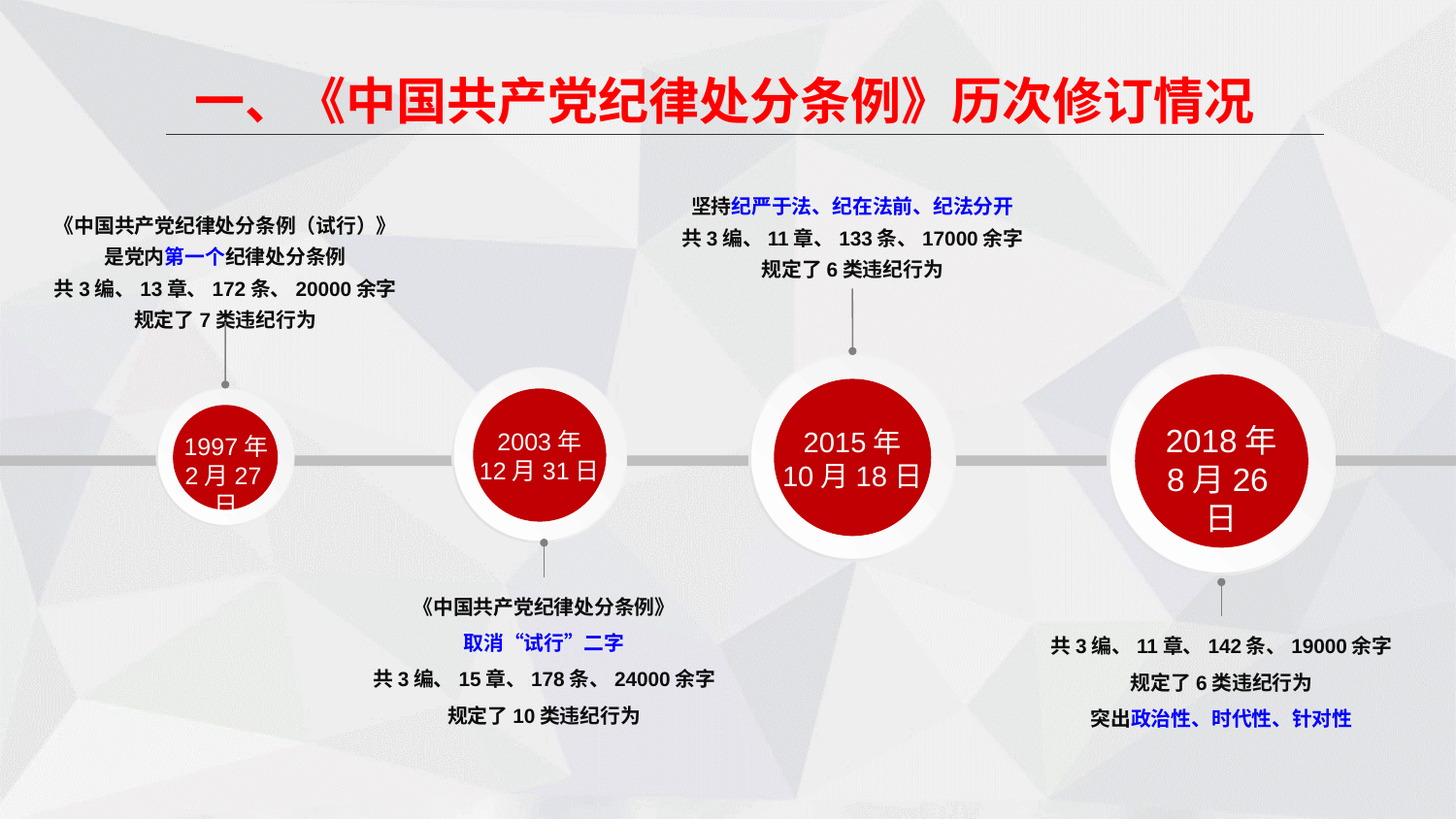

一、《中国共产党纪律处分条例》历次修订情况
坚持纪严于法、纪在法前、纪法分开
共3编、11章、133条、17000余字
规定了6类违纪行为
《中国共产党纪律处分条例（试行）》
是党内第一个纪律处分条例
共3编、13章、172条、20000余字
规定了7类违纪行为

2018年
8月26日

2015年
10月18日

2003年
12月31日

1997年
2月27日

《中国共产党纪律处分条例》
取消“试行”二字
共3编、15章、178条、24000余字
规定了10类违纪行为
共3编、11章、142条、19000余字
规定了6类违纪行为
突出政治性、时代性、针对性